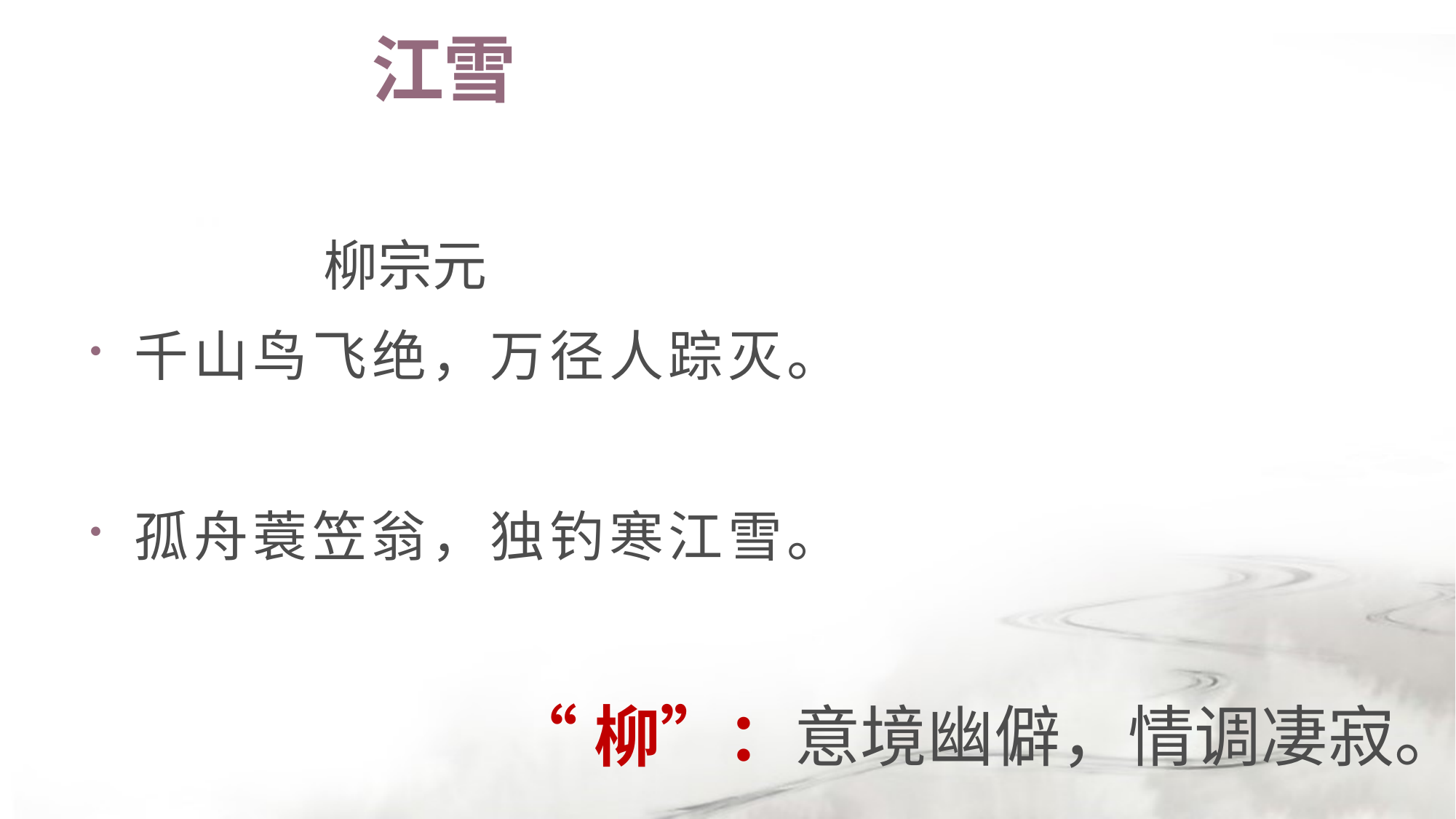

# 江雪

                  柳宗元
千山鸟飞绝，万径人踪灭。

孤舟蓑笠翁，独钓寒江雪。
“柳”：意境幽僻，情调凄寂。